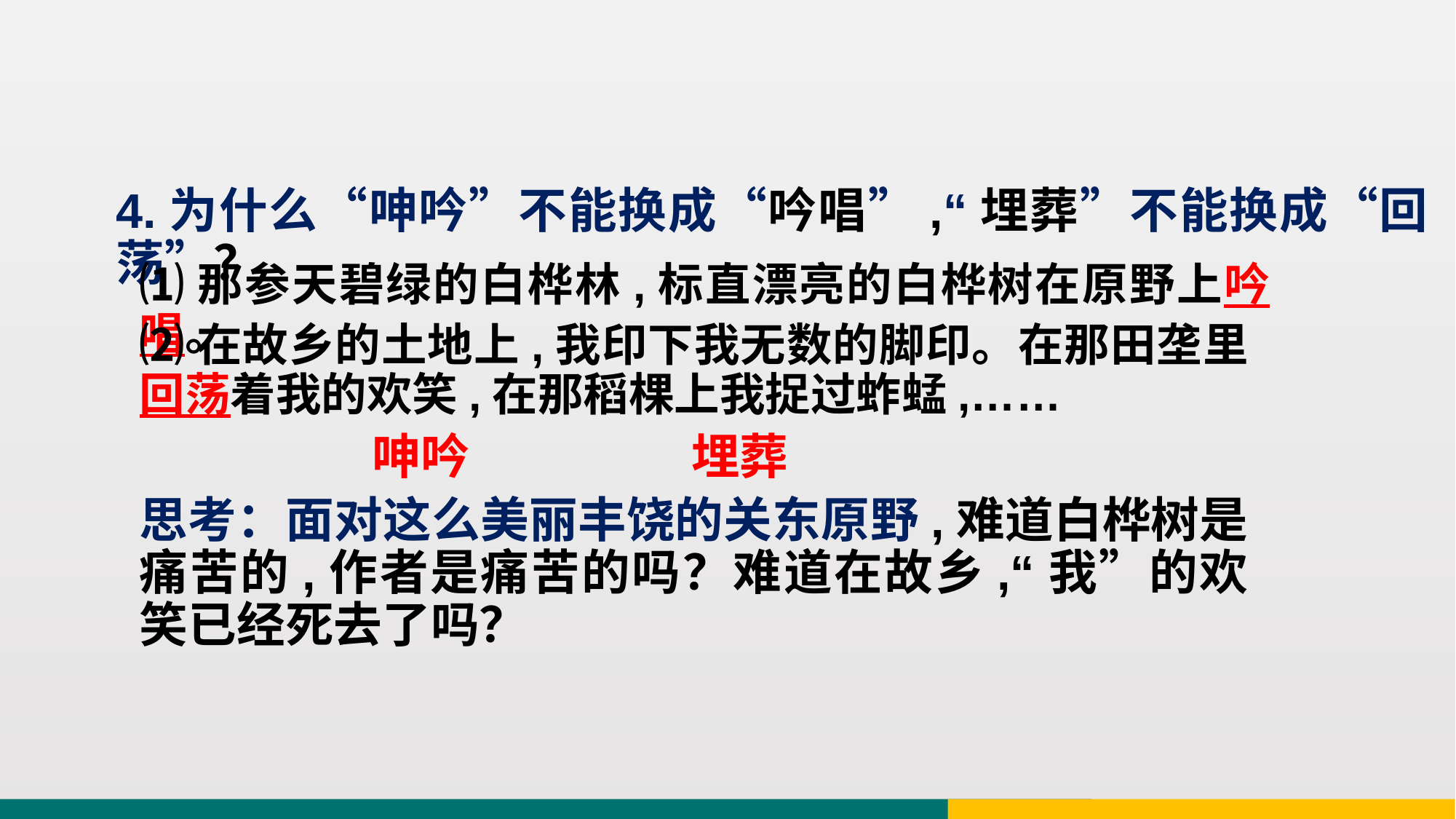

4.为什么“呻吟”不能换成“吟唱”,“埋葬”不能换成“回荡”？
⑴那参天碧绿的白桦林,标直漂亮的白桦树在原野上吟唱。
⑵在故乡的土地上,我印下我无数的脚印。在那田垄里回荡着我的欢笑,在那稻棵上我捉过蚱蜢,……
呻吟                    埋葬
思考：面对这么美丽丰饶的关东原野,难道白桦树是痛苦的,作者是痛苦的吗？难道在故乡,“我”的欢笑已经死去了吗？